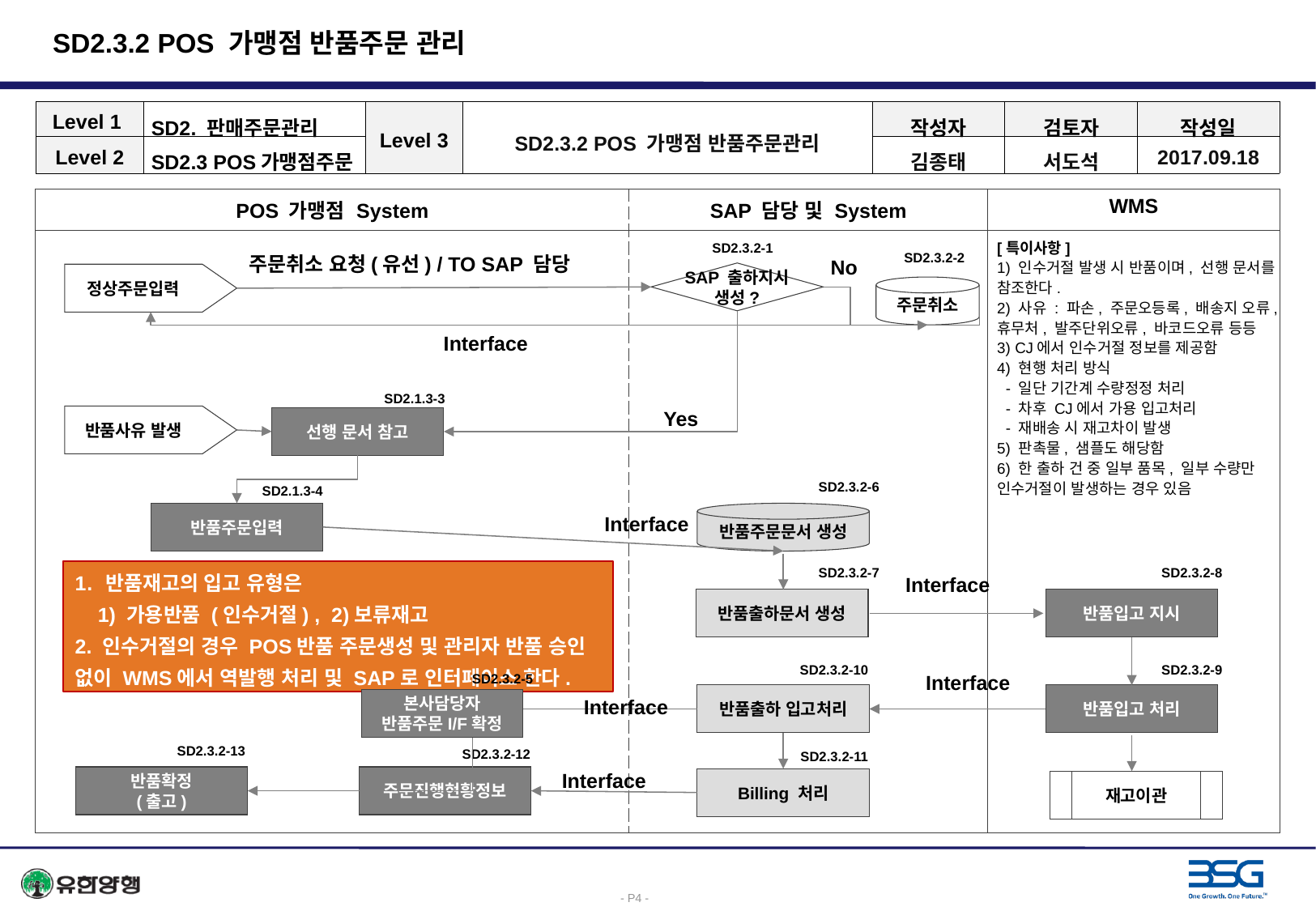

# SD2.3.2 POS 가맹점 반품주문 관리
| Level 1 | SD2. 판매주문관리 | Level 3 | SD2.3.2 POS 가맹점 반품주문관리 | 작성자 | 검토자 | 작성일 |
| --- | --- | --- | --- | --- | --- | --- |
| Level 2 | SD2.3 POS가맹점주문 |  |  | 김종태 | 서도석 | 2017.09.18 |
| POS 가맹점 System | SAP 담당 및 System | WMS |
| --- | --- | --- |
|  |  |  |
정상주문입력
[특이사항]
1) 인수거절 발생 시 반품이며, 선행 문서를 참조한다.
2) 사유 : 파손, 주문오등록, 배송지 오류, 휴무처, 발주단위오류, 바코드오류 등등
3) CJ에서 인수거절 정보를 제공함
4) 현행 처리 방식
  - 일단 기간계 수량정정 처리
  - 차후 CJ에서 가용 입고처리
  - 재배송 시 재고차이 발생
5) 판촉물, 샘플도 해당함
6) 한 출하 건 중 일부 품목, 일부 수량만 인수거절이 발생하는 경우 있음
SD2.3.2-1
SD2.3.2-2
주문취소 요청(유선) / TO SAP 담당
No
SAP 출하지시
생성?
주문취소
Interface
반품사유 발생
SD2.1.3-3
Yes
선행 문서 참고
SD2.3.2-6
SD2.1.3-4
반품주문입력
반품주문문서 생성
Interface

SD2.3.2-7
SD2.3.2-8
반품재고의 입고 유형은
    1) 가용반품 (인수거절) ,  2)보류재고
2. 인수거절의 경우 POS반품 주문생성 및 관리자 반품 승인 없이 WMS에서 역발행 처리 및 SAP로 인터페이스 한다.
Interface
반품출하문서 생성
반품입고 지시
SD2.3.2-10
SD2.3.2-9
Interface
SD2.3.2-5
반품출하 입고처리
반품입고 처리
Interface
본사담당자
반품주문I/F확정
SD2.3.2-13
SD2.3.2-12
SD2.3.2-11
Interface
반품확정
(출고)
주문진행현황정보
Billing 처리
재고이관